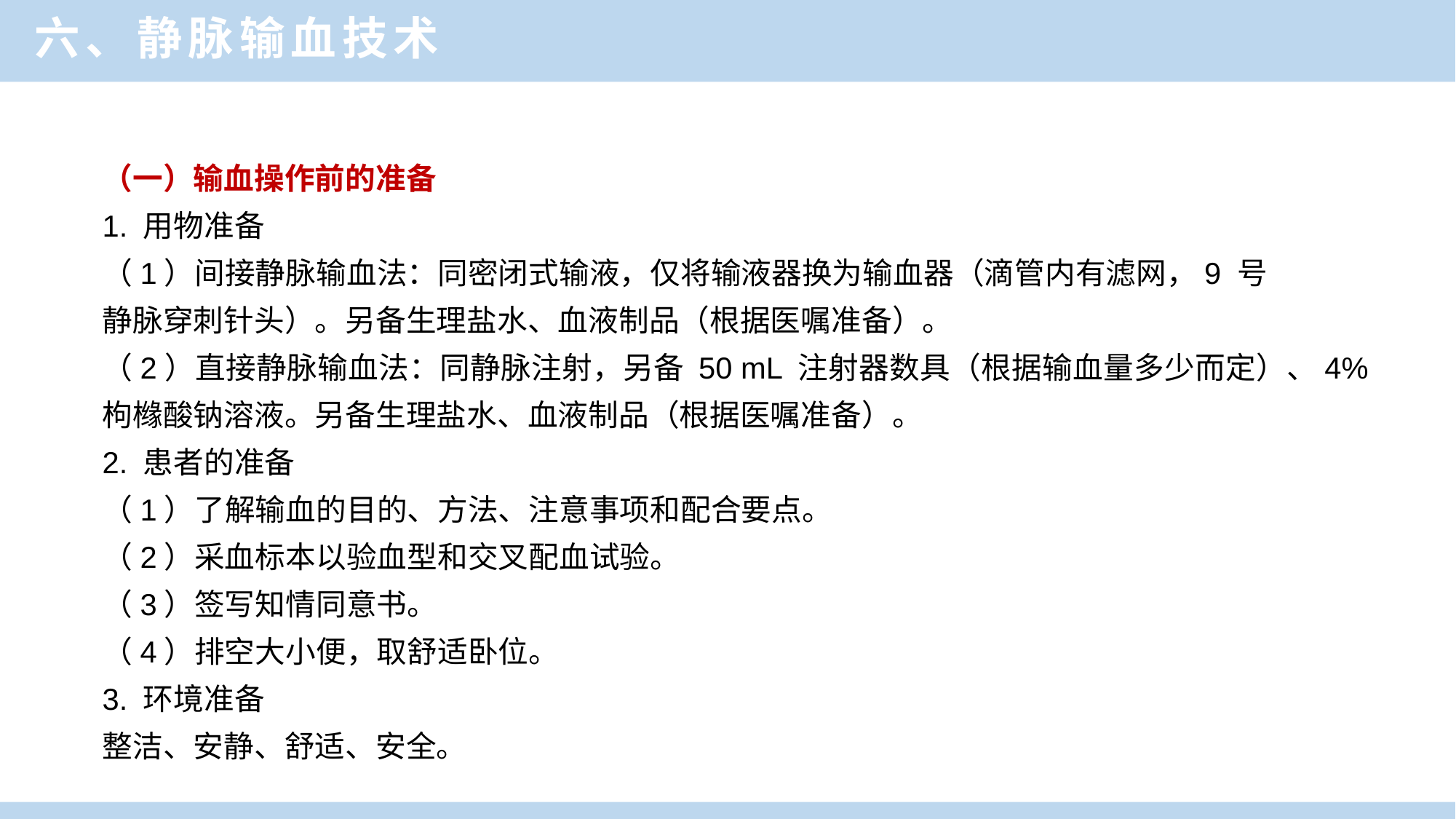

六、静脉输血技术
（一）输血操作前的准备
1. 用物准备
（1）间接静脉输血法：同密闭式输液，仅将输液器换为输血器（滴管内有滤网，9 号
静脉穿刺针头）。另备生理盐水、血液制品（根据医嘱准备）。
（2）直接静脉输血法：同静脉注射，另备 50 mL 注射器数具（根据输血量多少而定）、4% 枸橼酸钠溶液。另备生理盐水、血液制品（根据医嘱准备）。
2. 患者的准备
（1）了解输血的目的、方法、注意事项和配合要点。
（2）采血标本以验血型和交叉配血试验。
（3）签写知情同意书。
（4）排空大小便，取舒适卧位。
3. 环境准备
整洁、安静、舒适、安全。